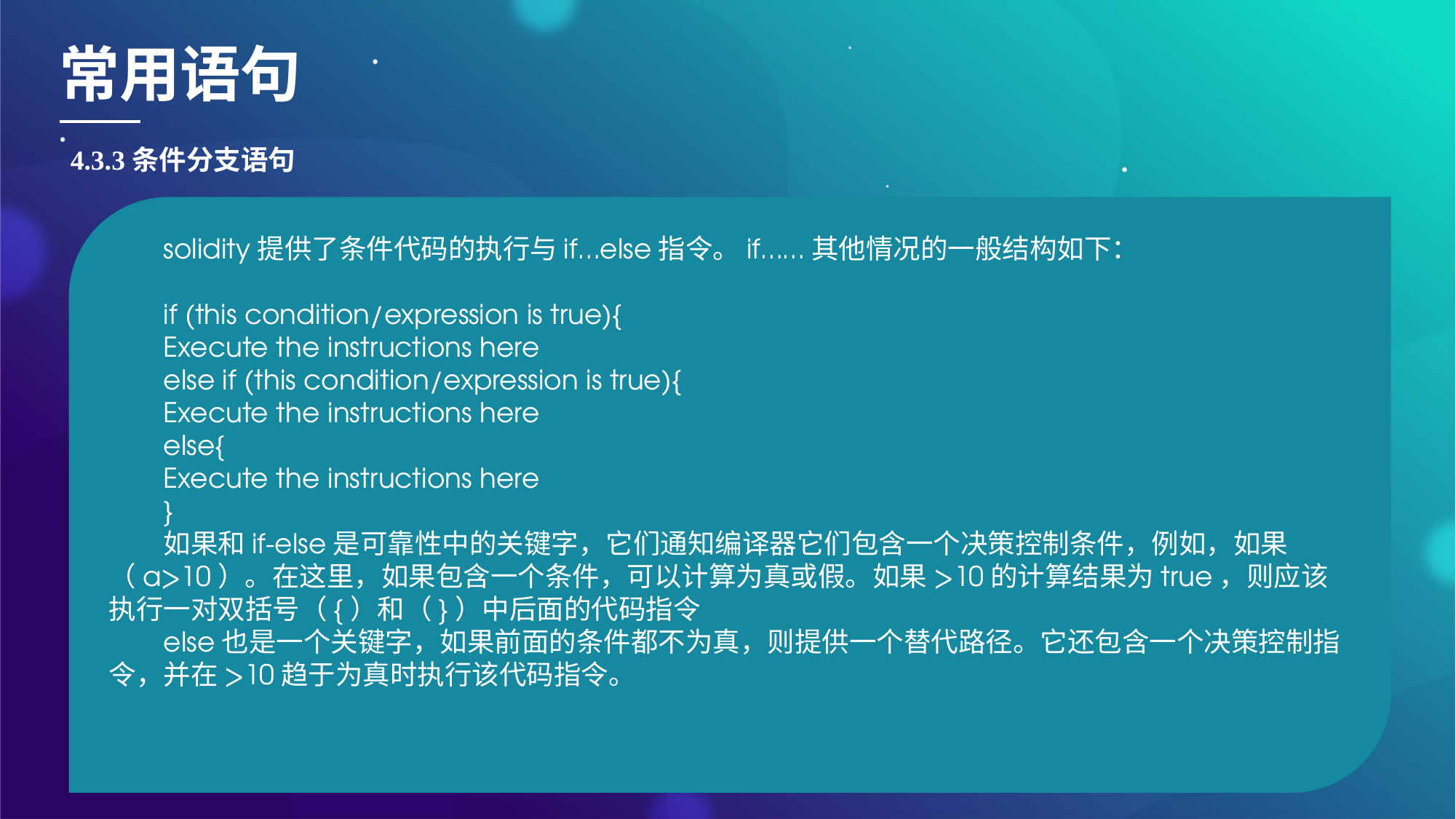

常用语句
4.3.3条件分支语句
solidity提供了条件代码的执行与if…else指令。if……其他情况的一般结构如下：

if (this condition/expression is true){
Execute the instructions here
else if (this condition/expression is true){
Execute the instructions here
else{
Execute the instructions here
}
如果和if-else是可靠性中的关键字，它们通知编译器它们包含一个决策控制条件，例如，如果（a>10）。在这里，如果包含一个条件，可以计算为真或假。如果>10的计算结果为true，则应该执行一对双括号（{）和（}）中后面的代码指令
else也是一个关键字，如果前面的条件都不为真，则提供一个替代路径。它还包含一个决策控制指令，并在>10趋于为真时执行该代码指令。